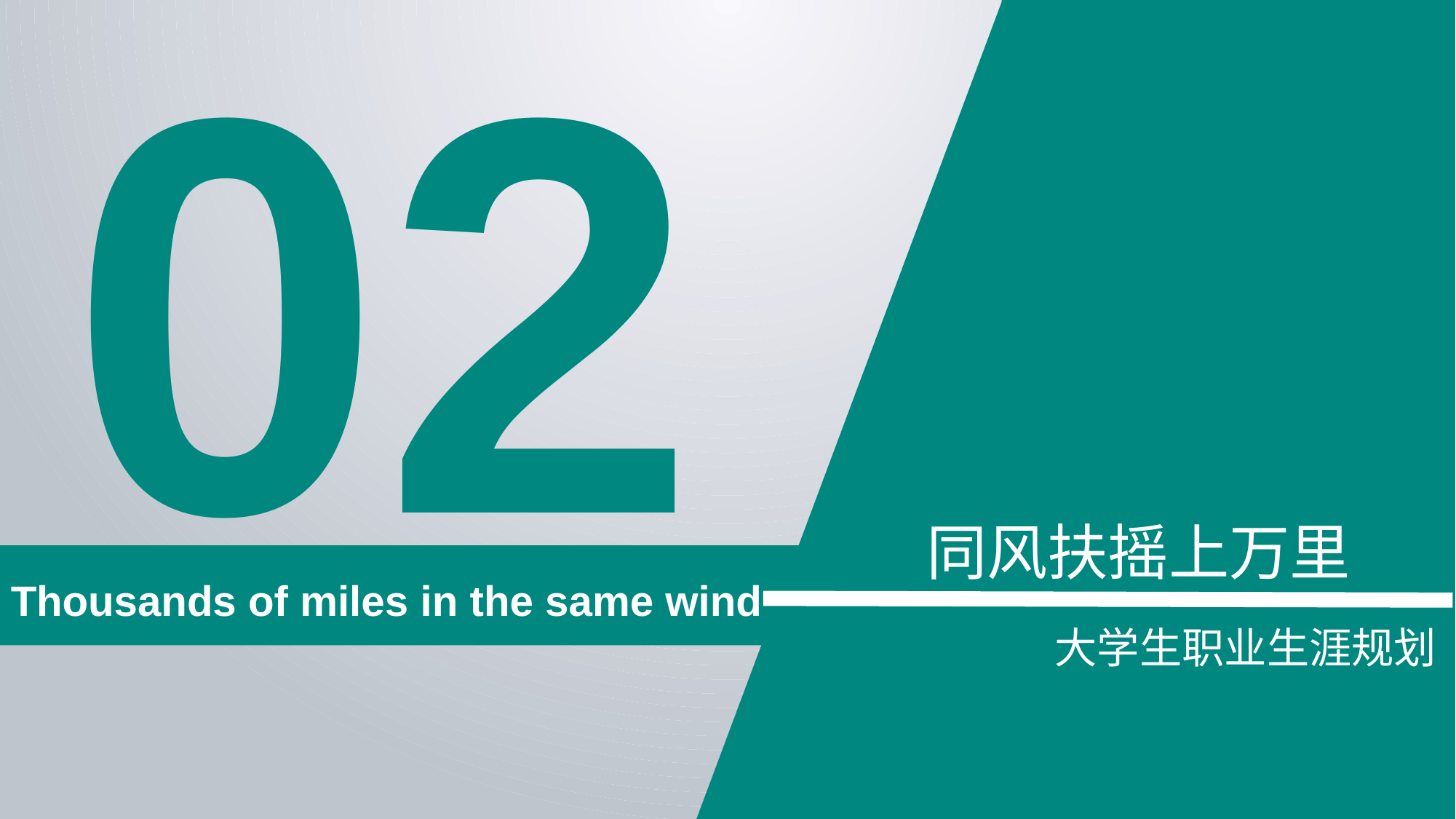

02
同风扶摇上万里
Thousands of miles in the same wind
大学生职业生涯规划